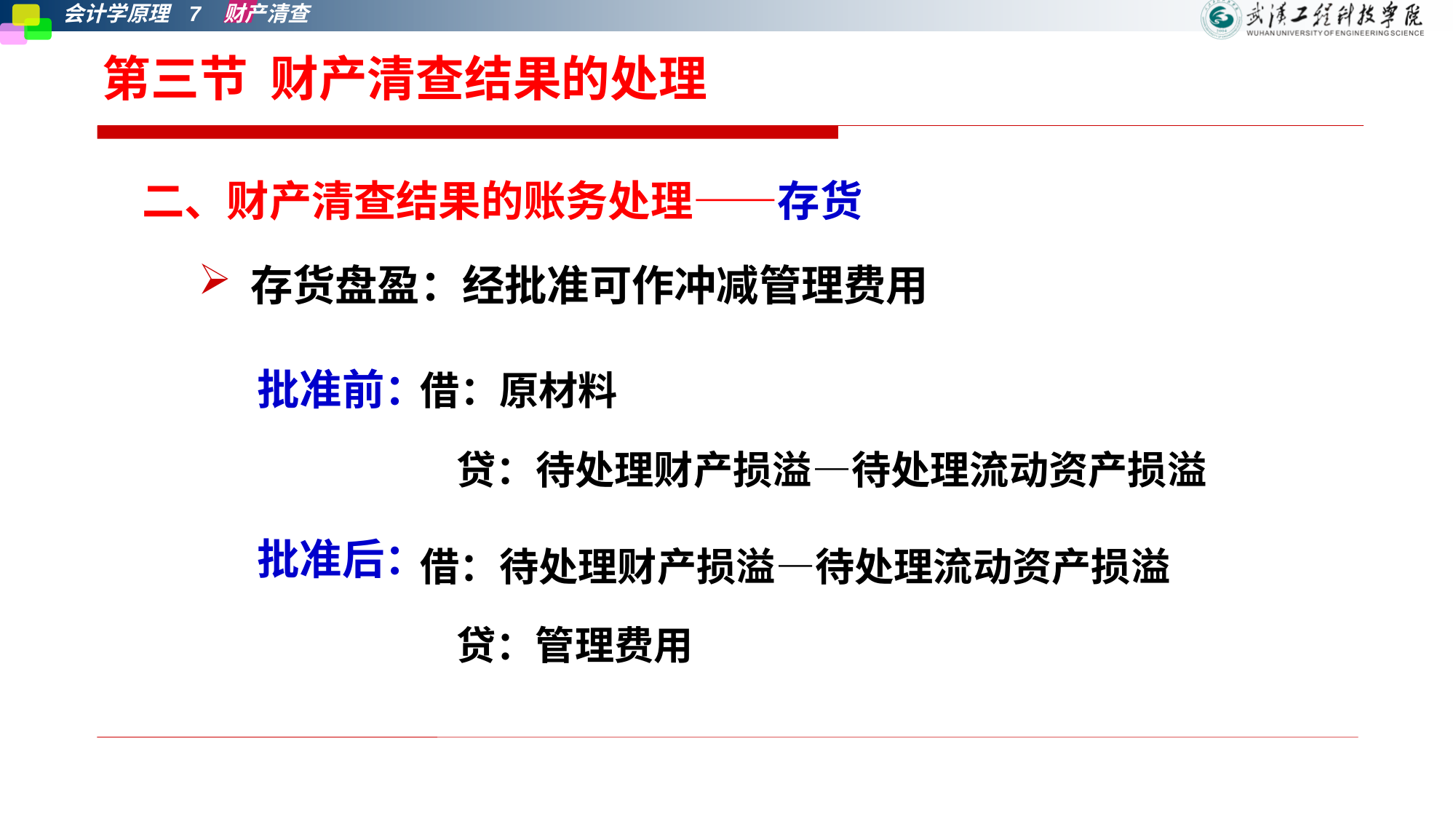

# 第三节  财产清查结果的处理
二、财产清查结果的账务处理——存货
存货盘盈：经批准可作冲减管理费用

批准前：

批准后：
借：原材料
   贷：待处理财产损溢—待处理流动资产损溢
借：待处理财产损溢—待处理流动资产损溢
   贷：管理费用